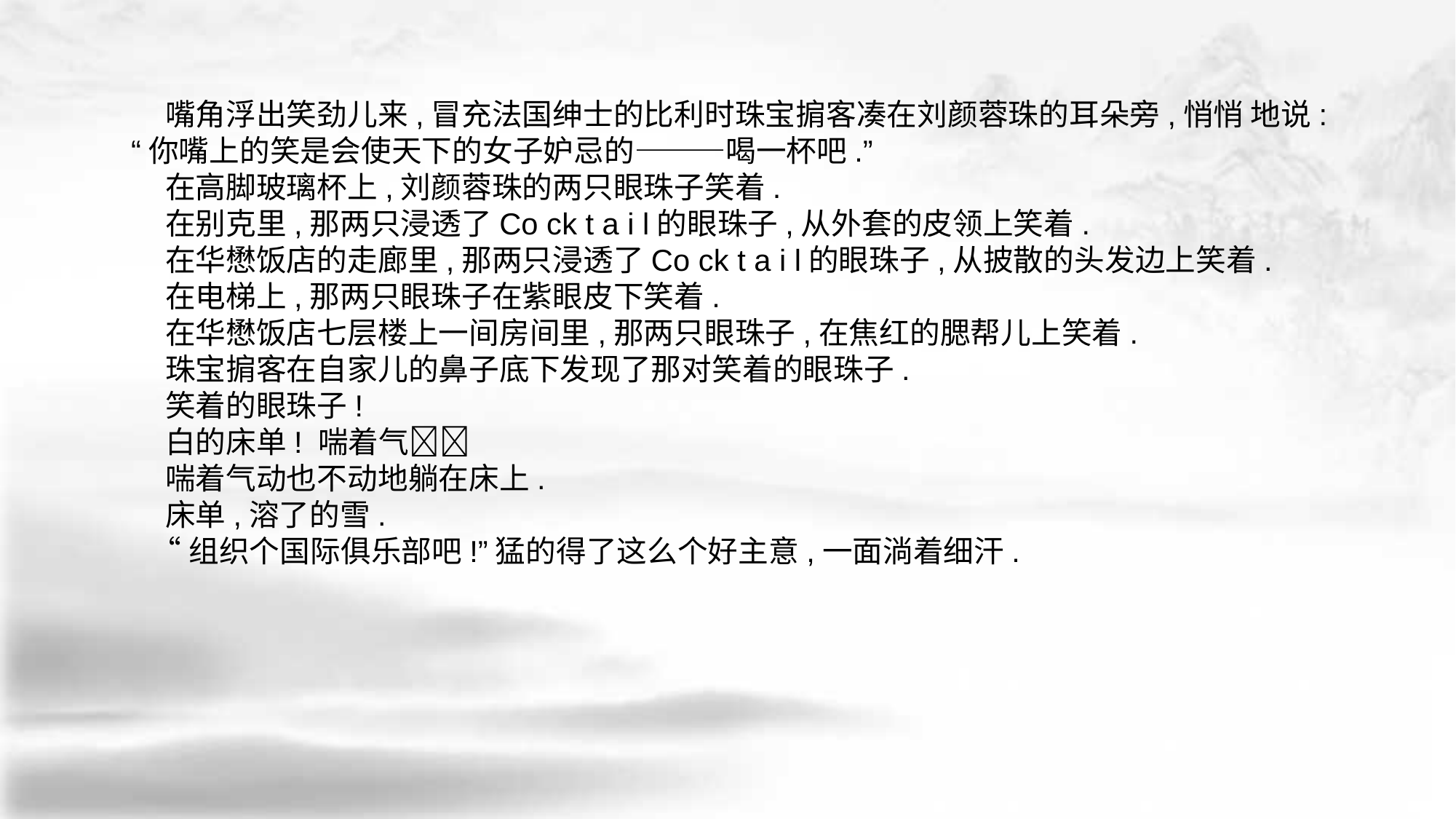

嘴角浮出笑劲儿来,冒充法国绅士的比利时珠宝掮客凑在刘颜蓉珠的耳朵旁,悄悄 地说:“你嘴上的笑是会使天下的女子妒忌的———喝一杯吧.”
    在高脚玻璃杯上,刘颜蓉珠的两只眼珠子笑着.
    在别克里,那两只浸透了Co ck t a i l的眼珠子,从外套的皮领上笑着.
    在华懋饭店的走廊里,那两只浸透了Co ck t a i l的眼珠子,从披散的头发边上笑着.
    在电梯上,那两只眼珠子在紫眼皮下笑着.
    在华懋饭店七层楼上一间房间里,那两只眼珠子,在焦红的腮帮儿上笑着.
    珠宝掮客在自家儿的鼻子底下发现了那对笑着的眼珠子.
    笑着的眼珠子!
    白的床单! 喘着气􀆺􀆺
    喘着气动也不动地躺在床上.
    床单,溶了的雪.
   “组织个国际俱乐部吧!”猛的得了这么个好主意,一面淌着细汗.